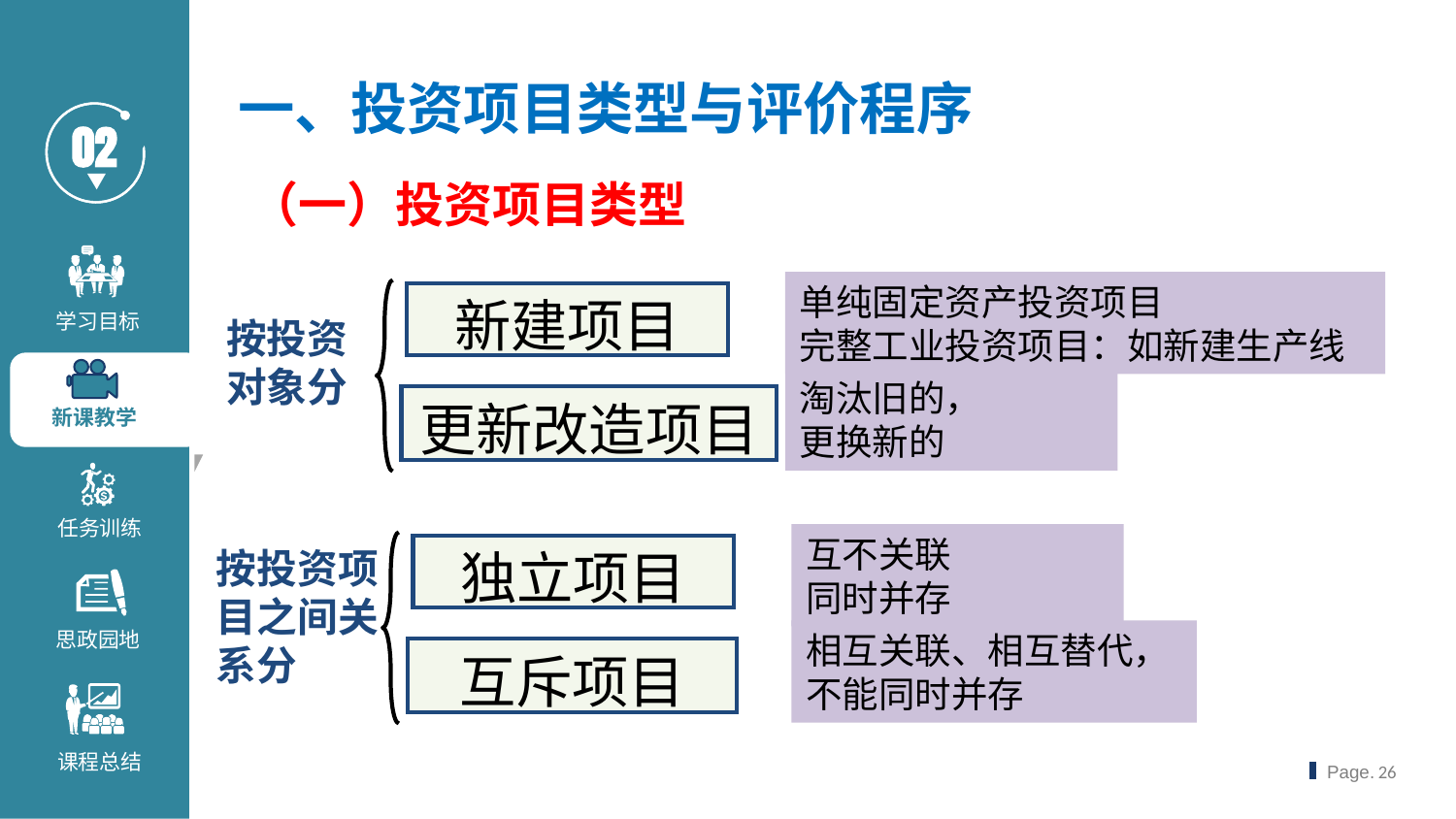

一、投资项目类型与评价程序
（一）投资项目类型
单纯固定资产投资项目
完整工业投资项目：如新建生产线

新建项目
按投资对象分
淘汰旧的，
更换新的
更新改造项目
互不关联
同时并存

按投资项目之间关系分
独立项目
相互关联、相互替代，不能同时并存
互斥项目